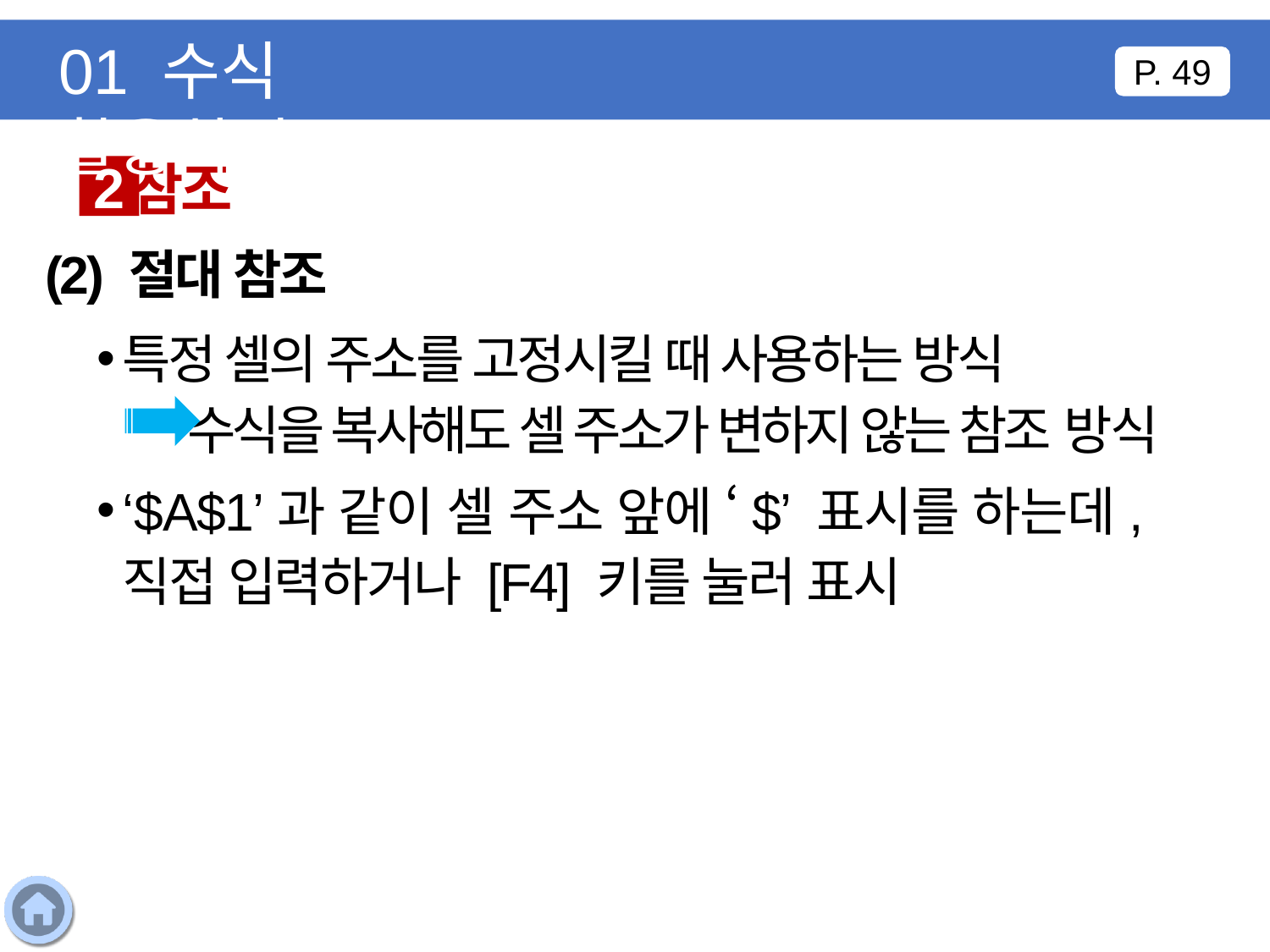

01 수식 활용하기
P. 49
참조
2
(2) 절대 참조
특정 셀의 주소를 고정시킬 때 사용하는 방식
     수식을 복사해도 셀 주소가 변하지 않는 참조 방식
‘$A$1’과 같이 셀 주소 앞에 ‘$’ 표시를 하는데, 직접 입력하거나 [F4] 키를 눌러 표시